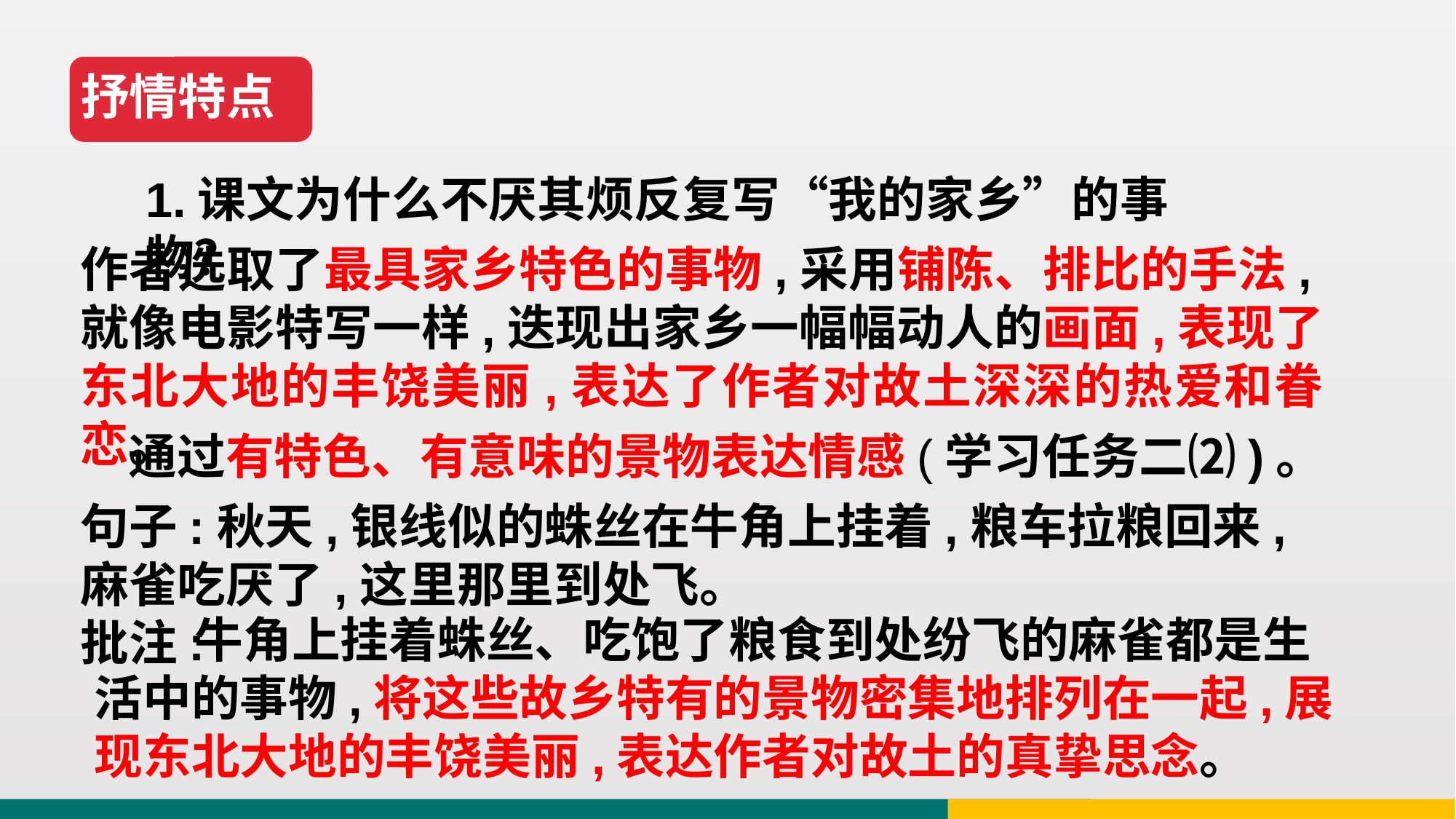

抒情特点
1.课文为什么不厌其烦反复写“我的家乡”的事物？
作者选取了最具家乡特色的事物,采用铺陈、排比的手法,就像电影特写一样,迭现出家乡一幅幅动人的画面,表现了东北大地的丰饶美丽,表达了作者对故土深深的热爱和眷恋。
 通过有特色、有意味的景物表达情感(学习任务二⑵)。
句子:秋天,银线似的蛛丝在牛角上挂着,粮车拉粮回来,麻雀吃厌了,这里那里到处飞。                                                 批注:
        牛角上挂着蛛丝、吃饱了粮食到处纷飞的麻雀都是生活中的事物,将这些故乡特有的景物密集地排列在一起,展现东北大地的丰饶美丽,表达作者对故土的真挚思念。